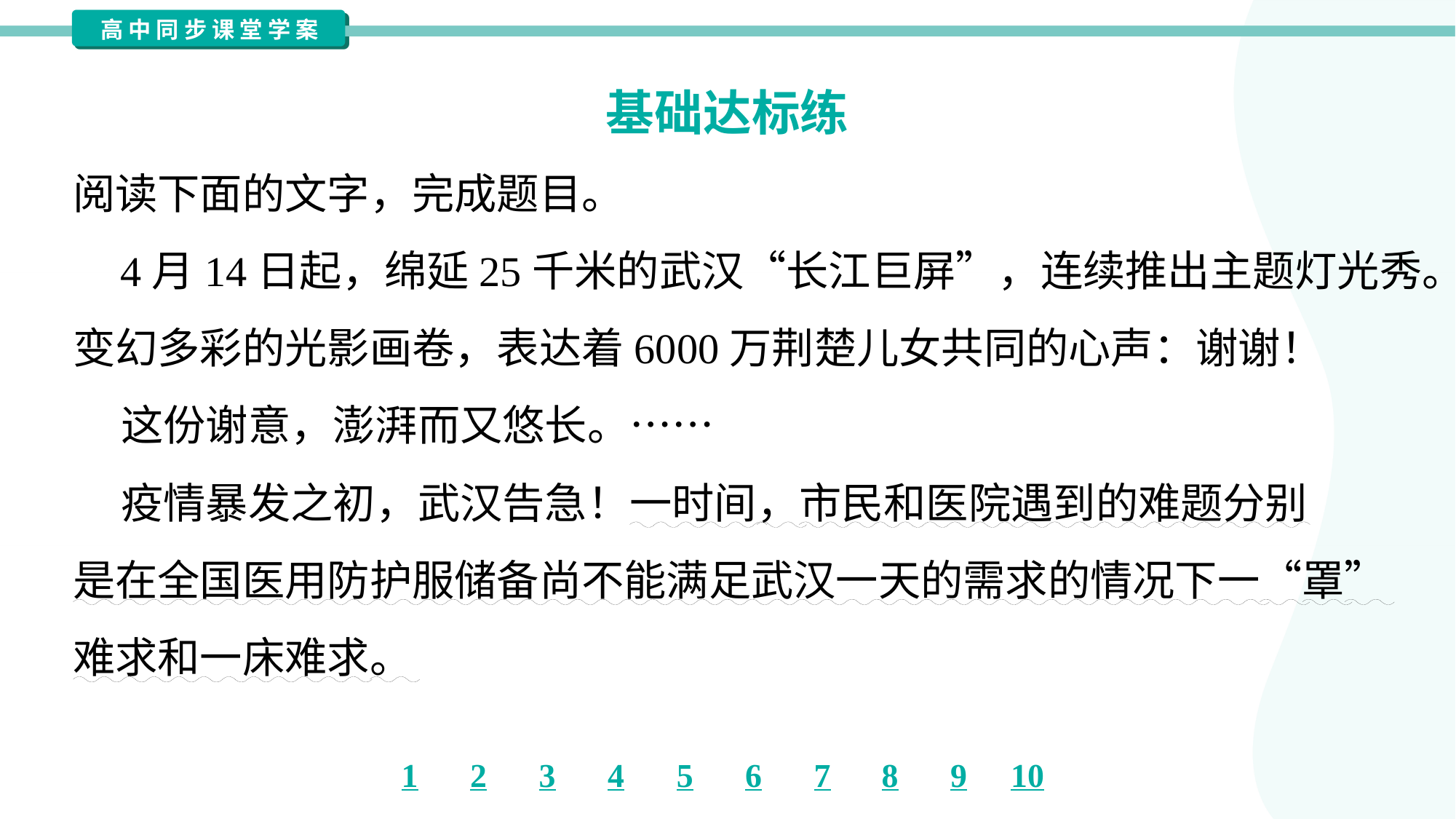

基础达标练
阅读下面的文字，完成题目。
    4月14日起，绵延25千米的武汉“长江巨屏”，连续推出主题灯光秀。
变幻多彩的光影画卷，表达着6000万荆楚儿女共同的心声：谢谢！
    这份谢意，澎湃而又悠长。……
    疫情暴发之初，武汉告急！一时间，市民和医院遇到的难题分别
是在全国医用防护服储备尚不能满足武汉一天的需求的情况下一“罩”
难求和一床难求。